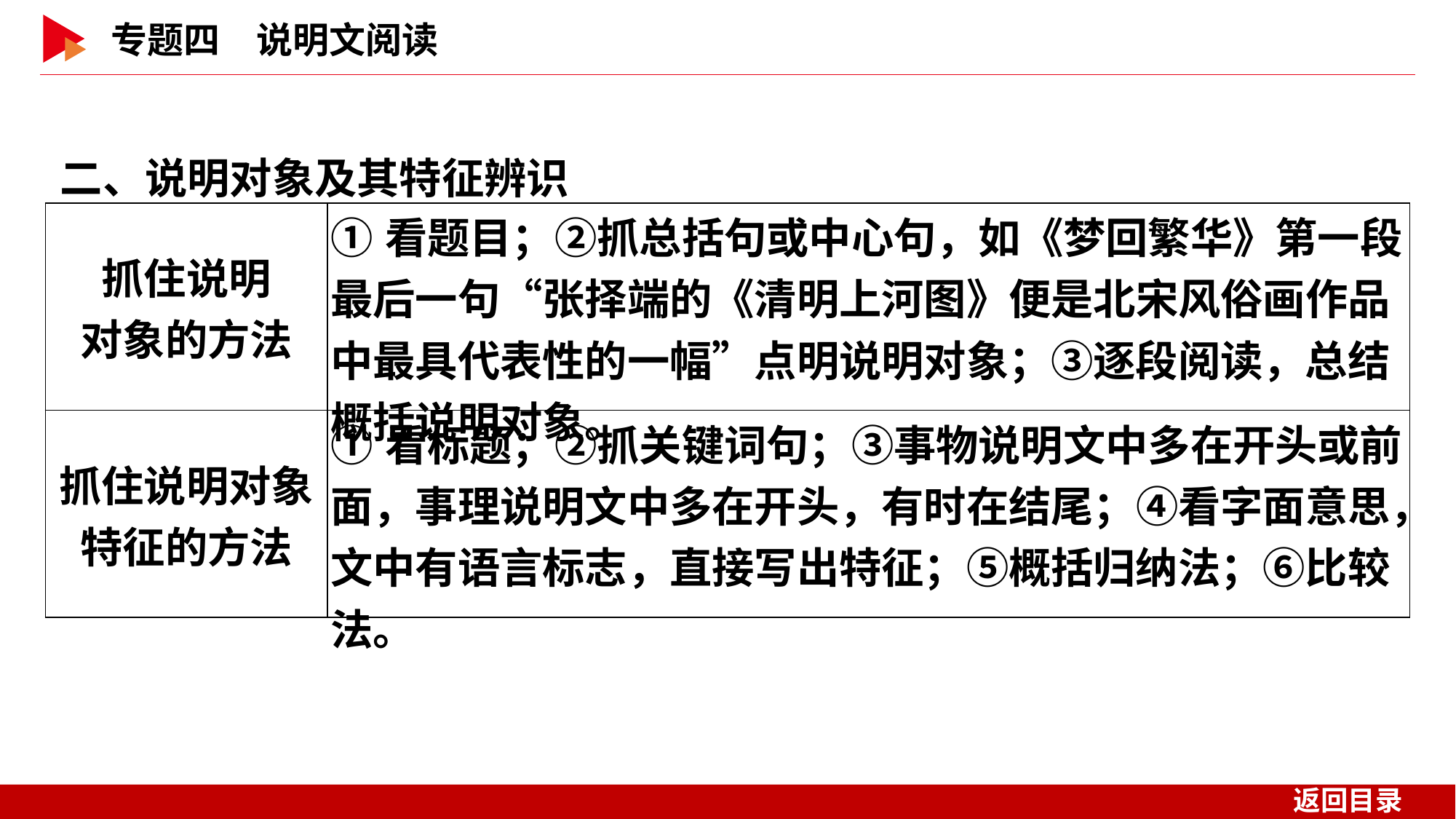

二、说明对象及其特征辨识
| 抓住说明 对象的方法 | ①看题目；②抓总括句或中心句，如《梦回繁华》第一段最后一句“张择端的《清明上河图》便是北宋风俗画作品中最具代表性的一幅”点明说明对象；③逐段阅读，总结概括说明对象。 |
| --- | --- |
| 抓住说明对象 特征的方法 | ①看标题；②抓关键词句；③事物说明文中多在开头或前面，事理说明文中多在开头，有时在结尾；④看字面意思，文中有语言标志，直接写出特征；⑤概括归纳法；⑥比较法。 |